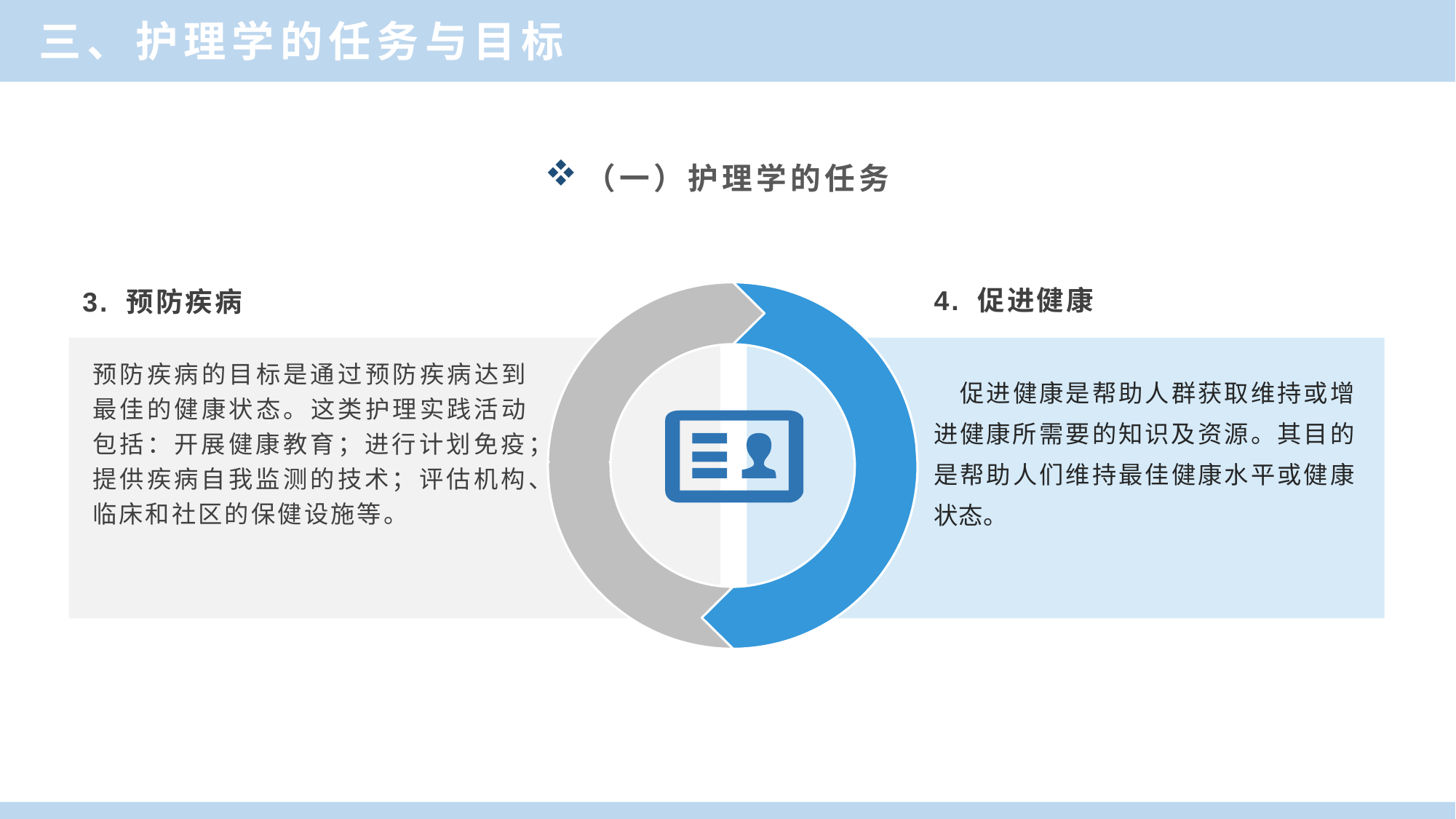

三、护理学的任务与目标
（一）护理学的任务
4. 促进健康
3. 预防疾病

预防疾病的目标是通过预防疾病达到最佳的健康状态。这类护理实践活动包括：开展健康教育；进行计划免疫；提供疾病自我监测的技术；评估机构、临床和社区的保健设施等。
　促进健康是帮助人群获取维持或增进健康所需要的知识及资源。其目的是帮助人们维持最佳健康水平或健康状态。